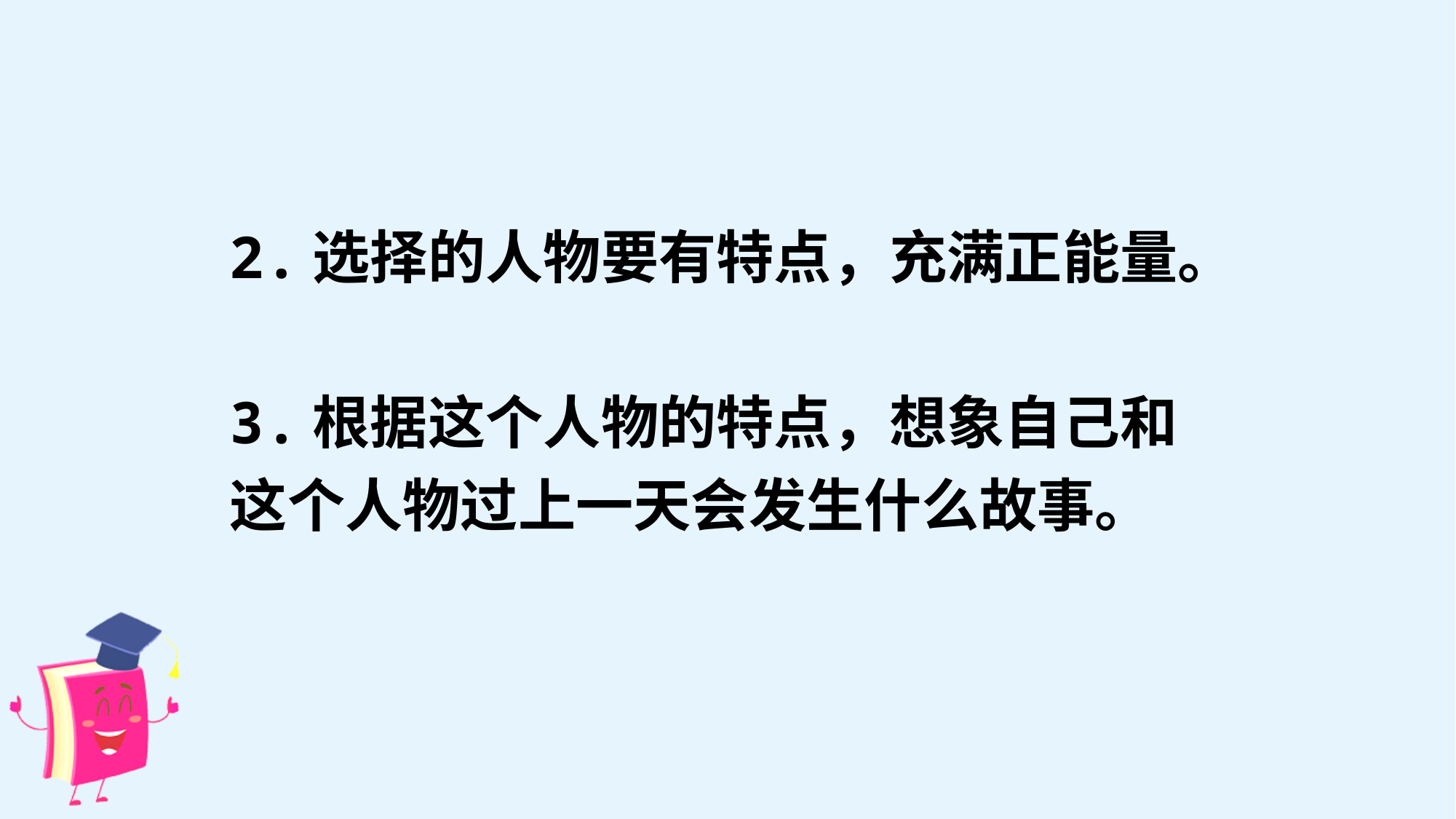

2.选择的人物要有特点，充满正能量。

3.根据这个人物的特点，想象自己和这个人物过上一天会发生什么故事。